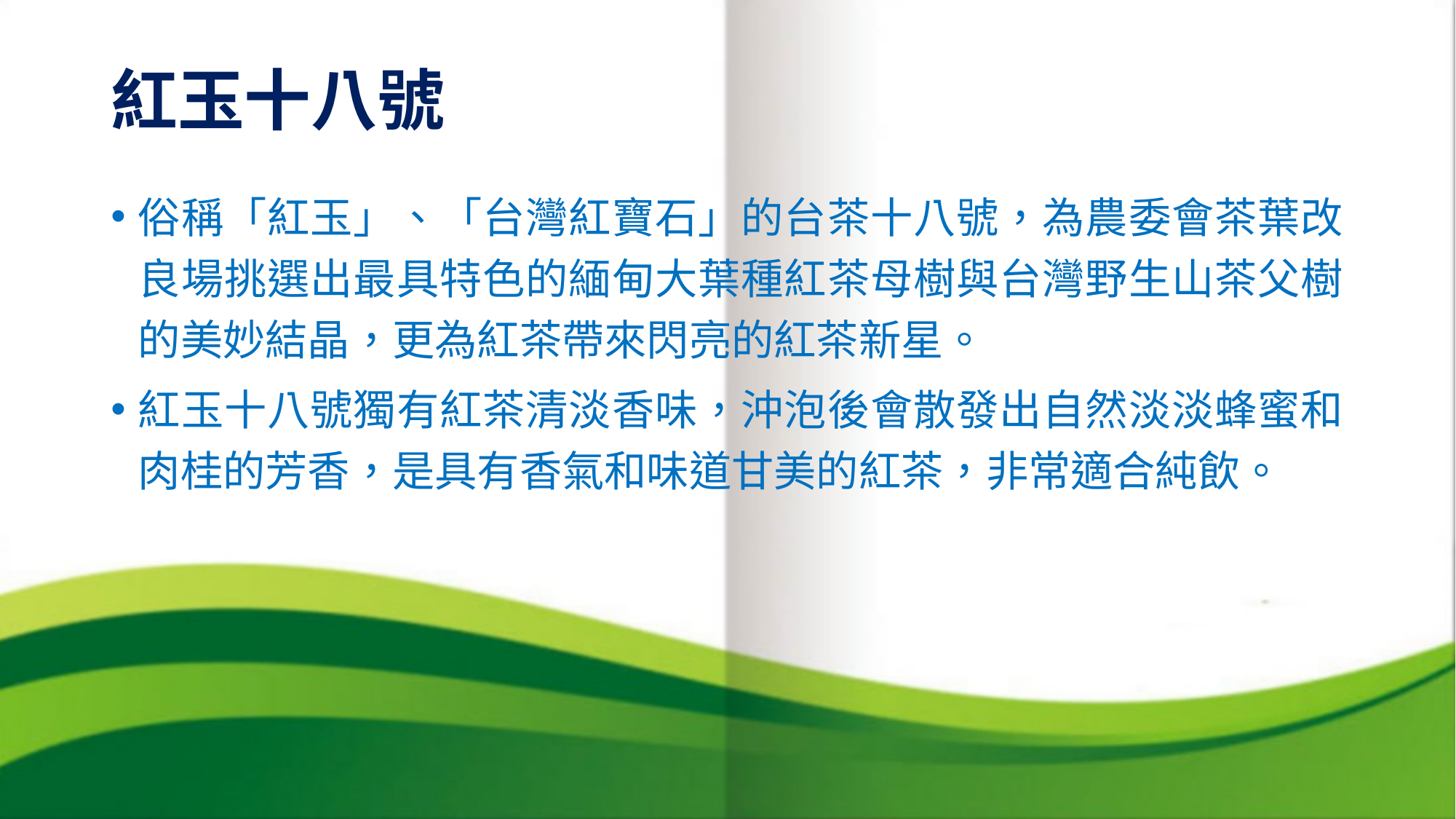

# 紅玉十八號
俗稱「紅玉」、「台灣紅寶石」的台茶十八號，為農委會茶葉改良場挑選出最具特色的緬甸大葉種紅茶母樹與台灣野生山茶父樹的美妙結晶，更為紅茶帶來閃亮的紅茶新星。
紅玉十八號獨有紅茶清淡香味，沖泡後會散發出自然淡淡蜂蜜和肉桂的芳香，是具有香氣和味道甘美的紅茶，非常適合純飲。